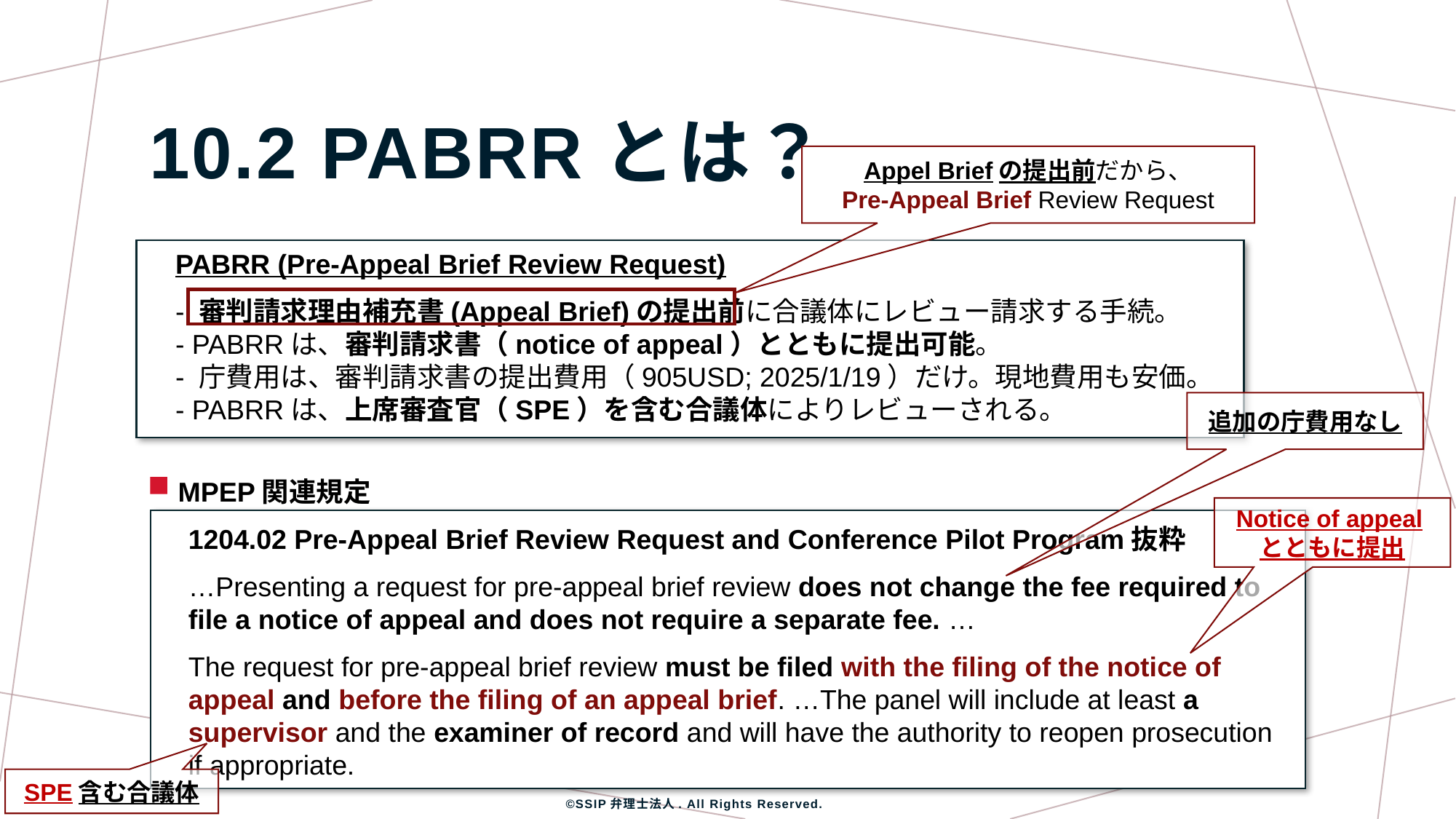

# 10.2 PABRRとは？
Appel Briefの提出前だから、
Pre-Appeal Brief Review Request

PABRR (Pre-Appeal Brief Review Request)

- 審判請求理由補充書(Appeal Brief)の提出前に合議体にレビュー請求する手続。
- PABRRは、審判請求書（notice of appeal）とともに提出可能。
- 庁費用は、審判請求書の提出費用（905USD; 2025/1/19）だけ。現地費用も安価。
- PABRRは、上席審査官（SPE）を含む合議体によりレビューされる。

追加の庁費用なし
MPEP関連規定

Notice of appealとともに提出

1204.02 Pre-Appeal Brief Review Request and Conference Pilot Program抜粋

…Presenting a request for pre-appeal brief review does not change the fee required to file a notice of appeal and does not require a separate fee. …

The request for pre-appeal brief review must be filed with the filing of the notice of appeal and before the filing of an appeal brief. …The panel will include at least a supervisor and the examiner of record and will have the authority to reopen prosecution if appropriate.
SPE含む合議体
©SSIP弁理士法人. All Rights Reserved.